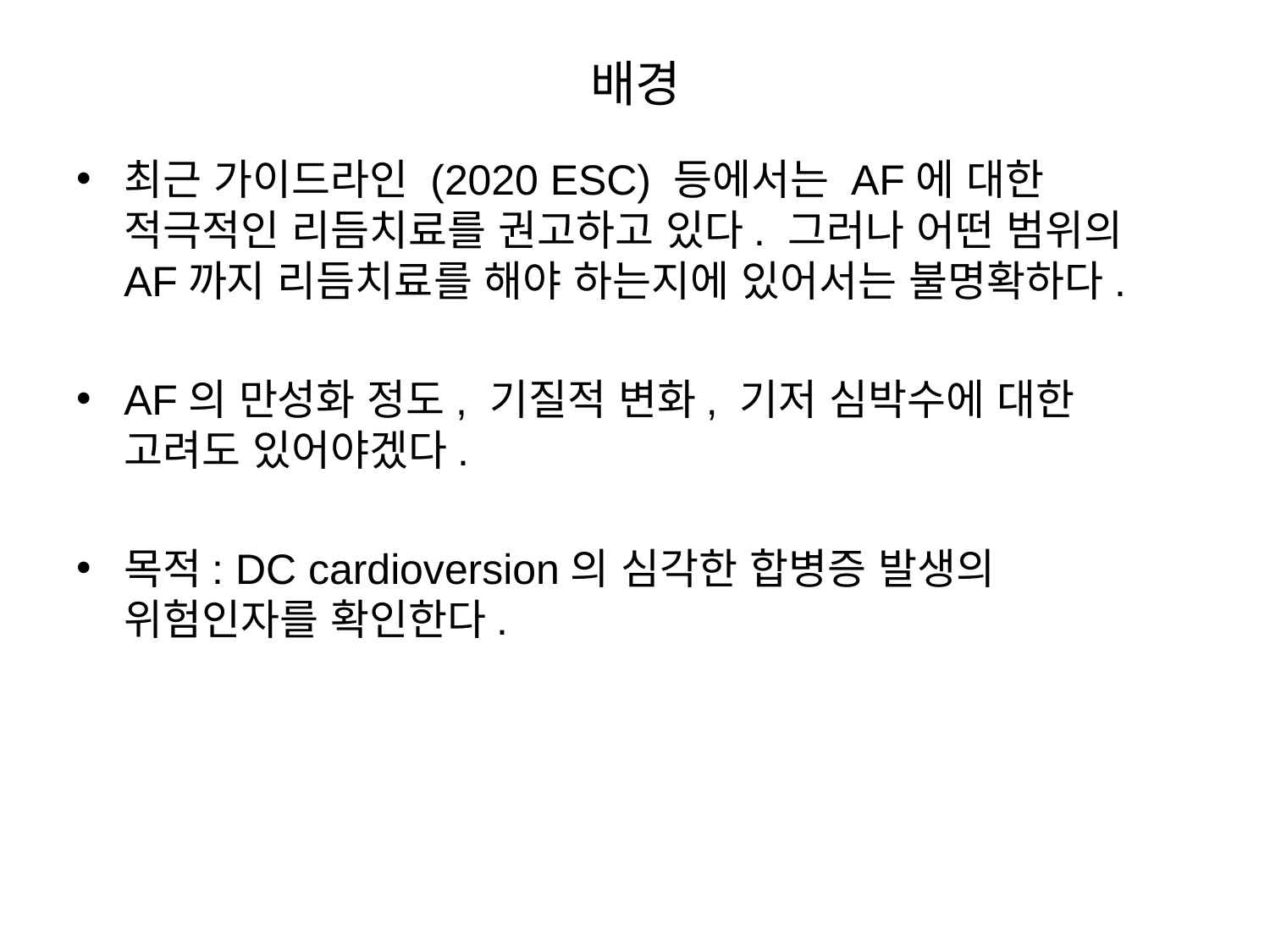

# 배경
최근 가이드라인 (2020 ESC) 등에서는 AF에 대한 적극적인 리듬치료를 권고하고 있다. 그러나 어떤 범위의 AF까지 리듬치료를 해야 하는지에 있어서는 불명확하다.

AF의 만성화 정도, 기질적 변화, 기저 심박수에 대한 고려도 있어야겠다.

목적: DC cardioversion의 심각한 합병증 발생의 위험인자를 확인한다.